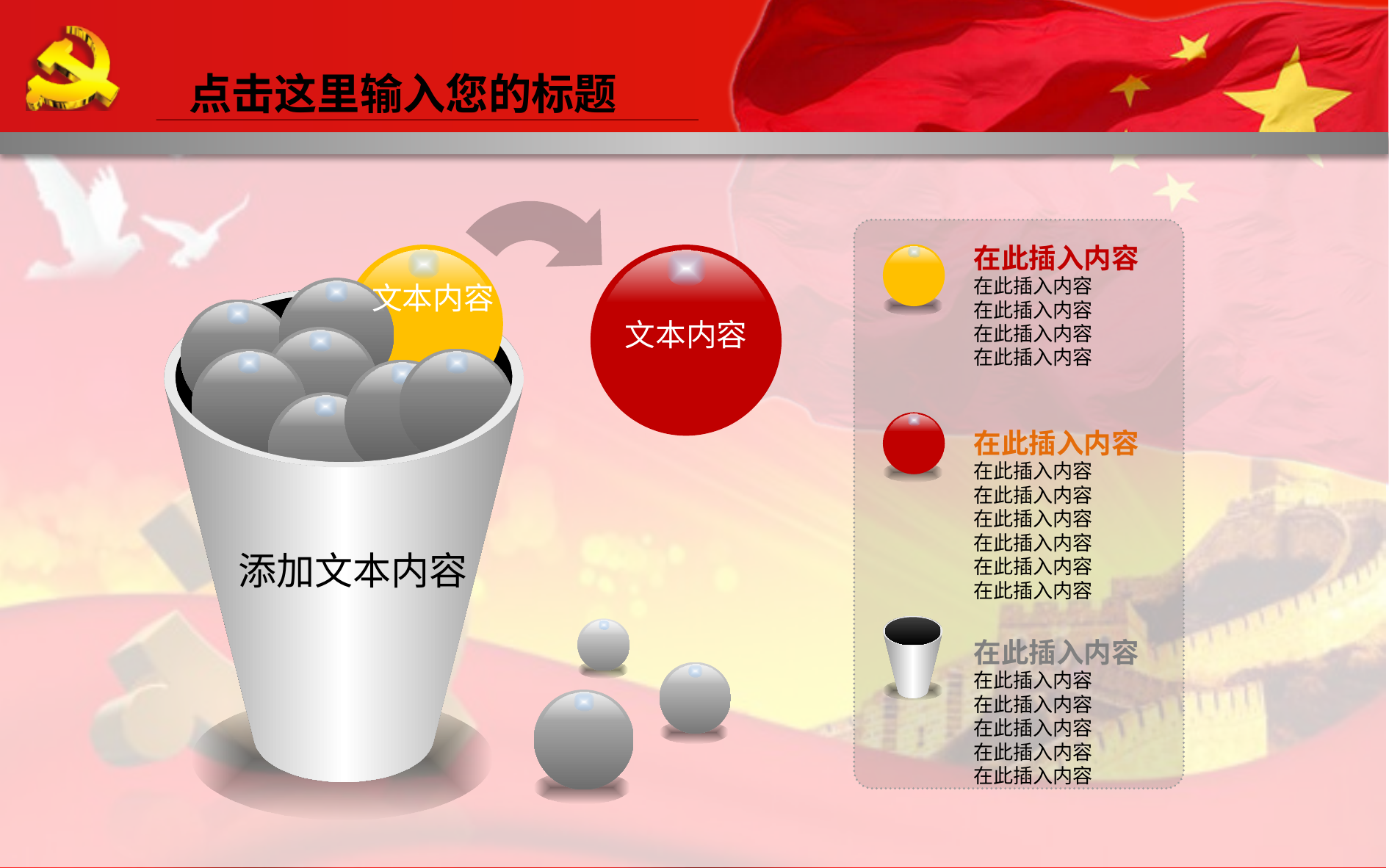

点击这里输入您的标题

在此插入内容
在此插入内容
在此插入内容
在此插入内容
在此插入内容

在此插入内容
在此插入内容
在此插入内容
在此插入内容
在此插入内容
在此插入内容
在此插入内容

在此插入内容
在此插入内容
在此插入内容
在此插入内容
在此插入内容
在此插入内容

文本内容
文本内容

添加文本内容